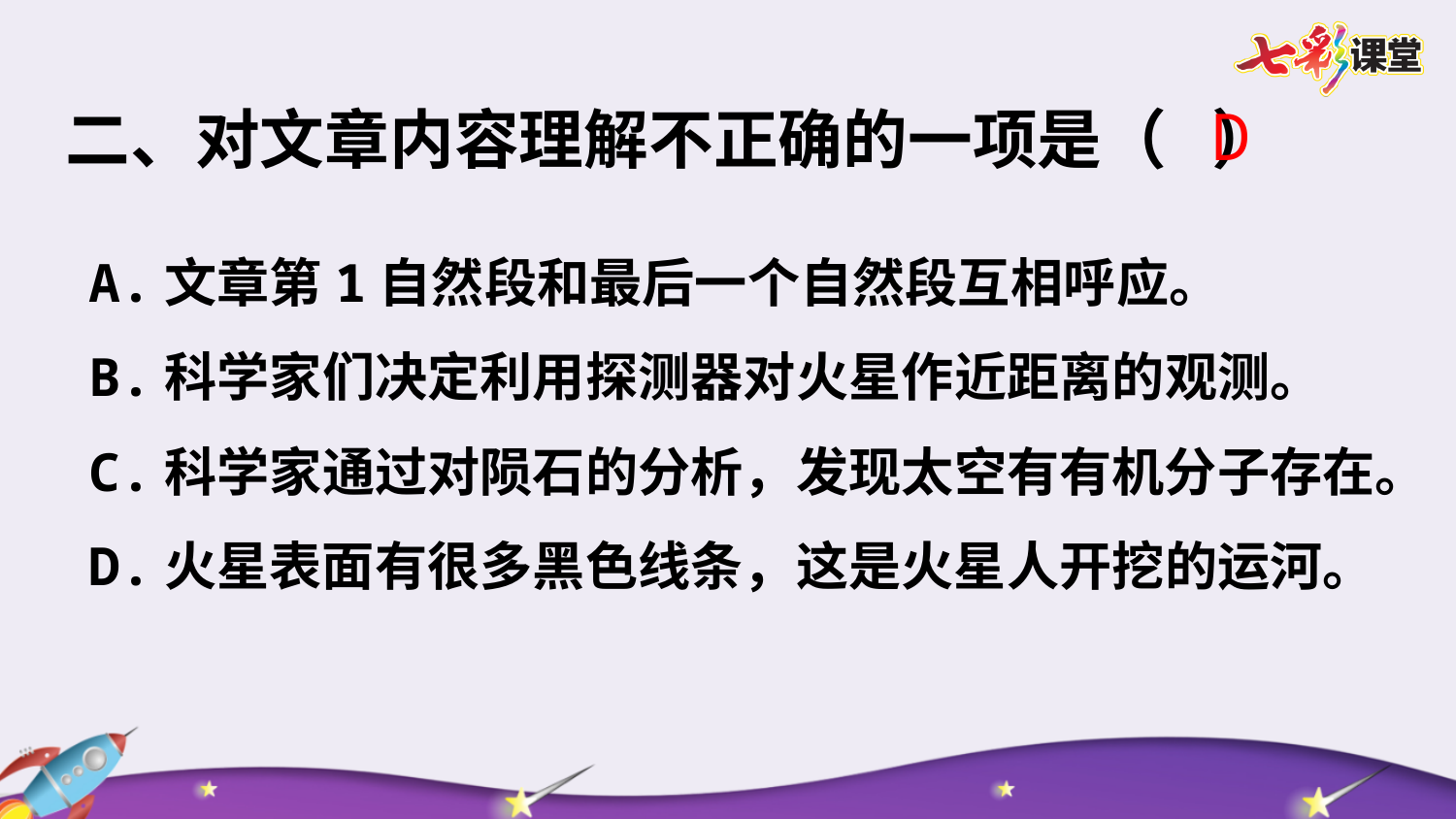

D
二、对文章内容理解不正确的一项是（   ）
A.文章第1自然段和最后一个自然段互相呼应。
B.科学家们决定利用探测器对火星作近距离的观测。
C.科学家通过对陨石的分析，发现太空有有机分子存在。
D.火星表面有很多黑色线条，这是火星人开挖的运河。